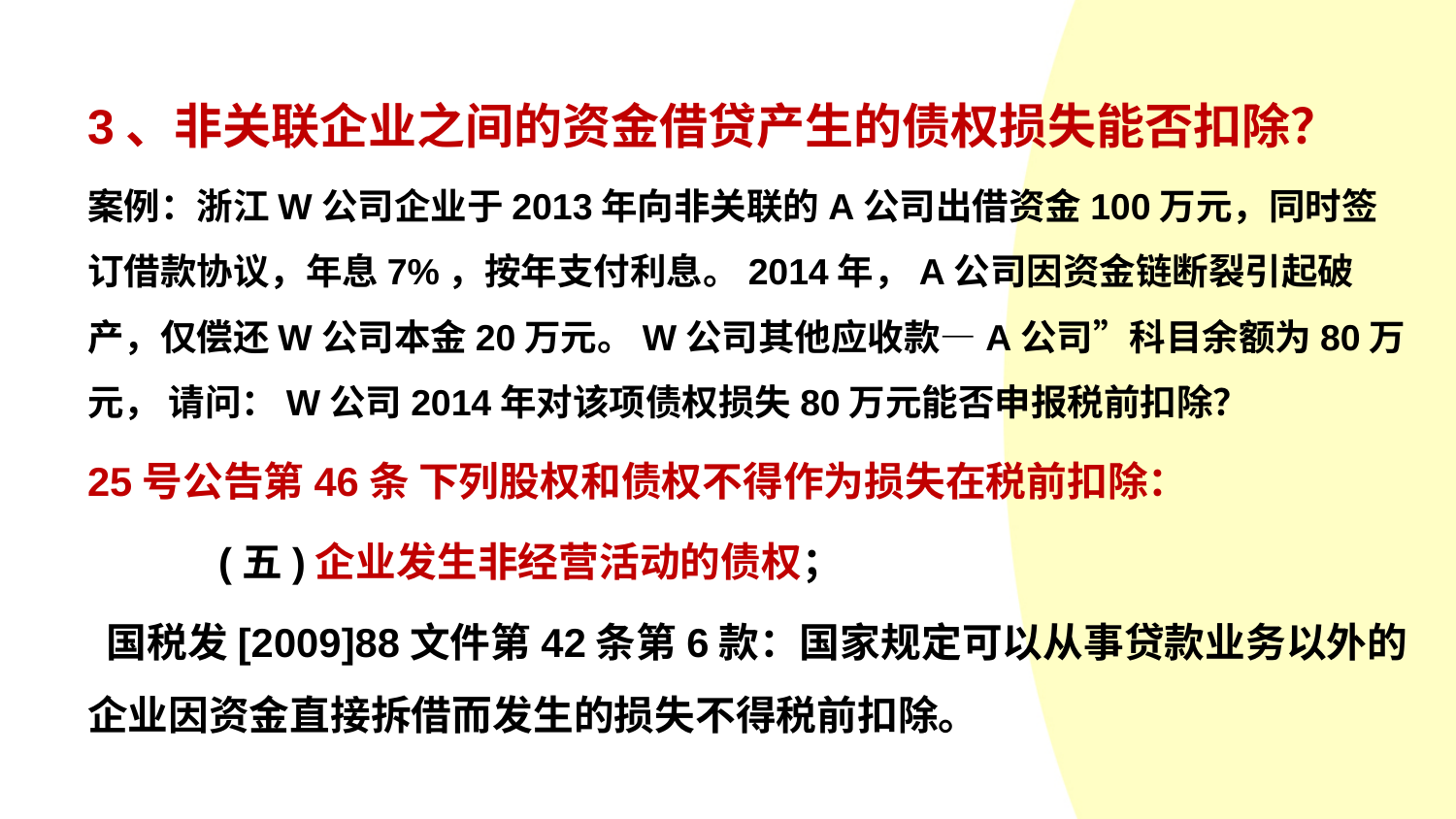

#
3、非关联企业之间的资金借贷产生的债权损失能否扣除？
案例：浙江W公司企业于2013年向非关联的A公司出借资金100万元，同时签订借款协议，年息7%，按年支付利息。2014年，A公司因资金链断裂引起破产，仅偿还W公司本金20万元。W公司其他应收款—A公司”科目余额为80万元， 请问：W公司2014年对该项债权损失80万元能否申报税前扣除？
25号公告第46条 下列股权和债权不得作为损失在税前扣除：
　　　(五)企业发生非经营活动的债权；
 国税发[2009]88文件第42条第6款：国家规定可以从事贷款业务以外的企业因资金直接拆借而发生的损失不得税前扣除。